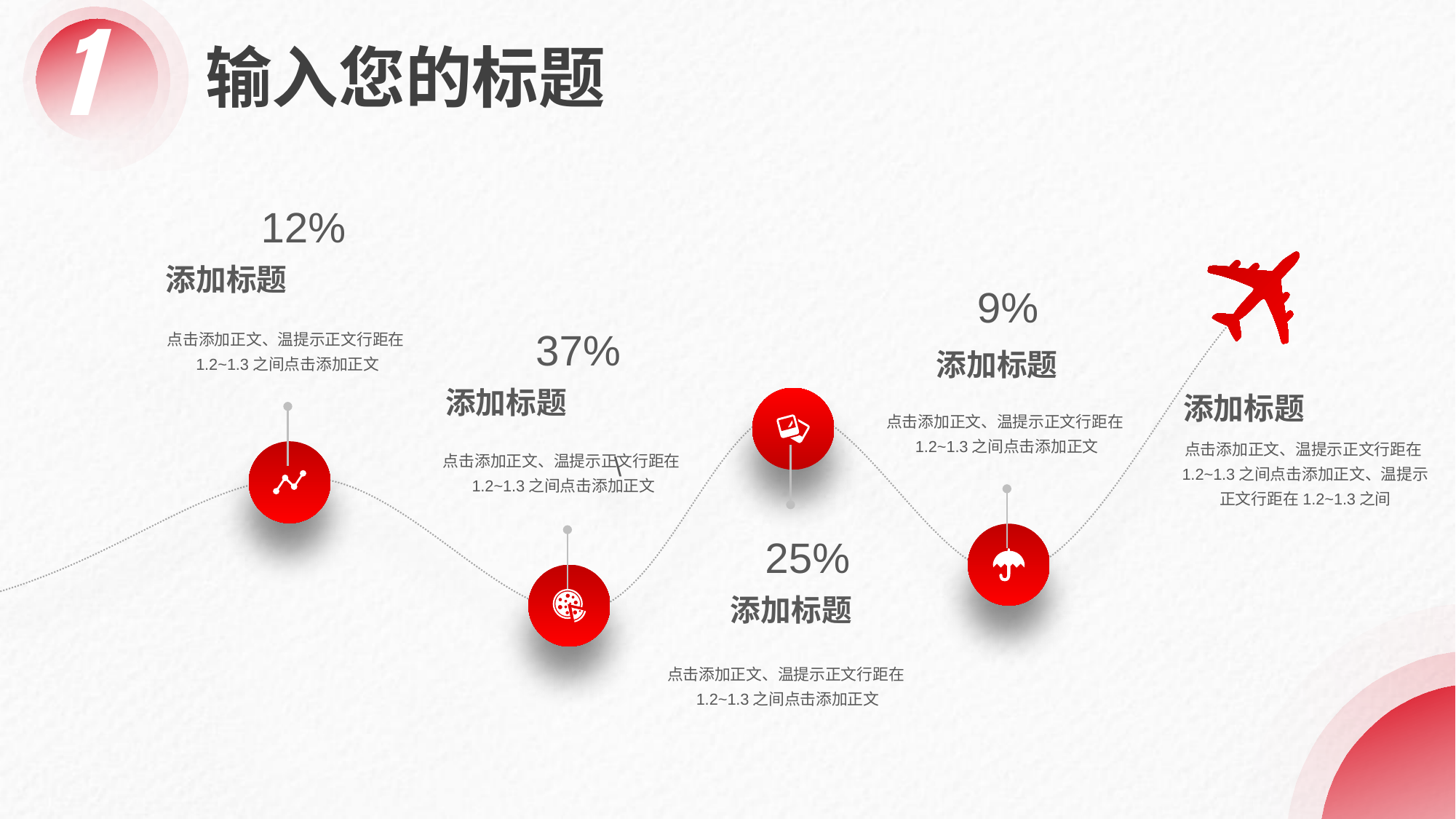

1
输入您的标题
12%
添加标题
点击添加正文、温提示正文行距在1.2~1.3之间点击添加正文

9%
添加标题
点击添加正文、温提示正文行距在1.2~1.3之间点击添加正文

37%
添加标题
点击添加正文、温提示正文行距在1.2~1.3之间点击添加正文

\
添加标题

25%
添加标题
点击添加正文、温提示正文行距在1.2~1.3之间点击添加正文
点击添加正文、温提示正文行距在1.2~1.3之间点击添加正文、温提示正文行距在1.2~1.3之间